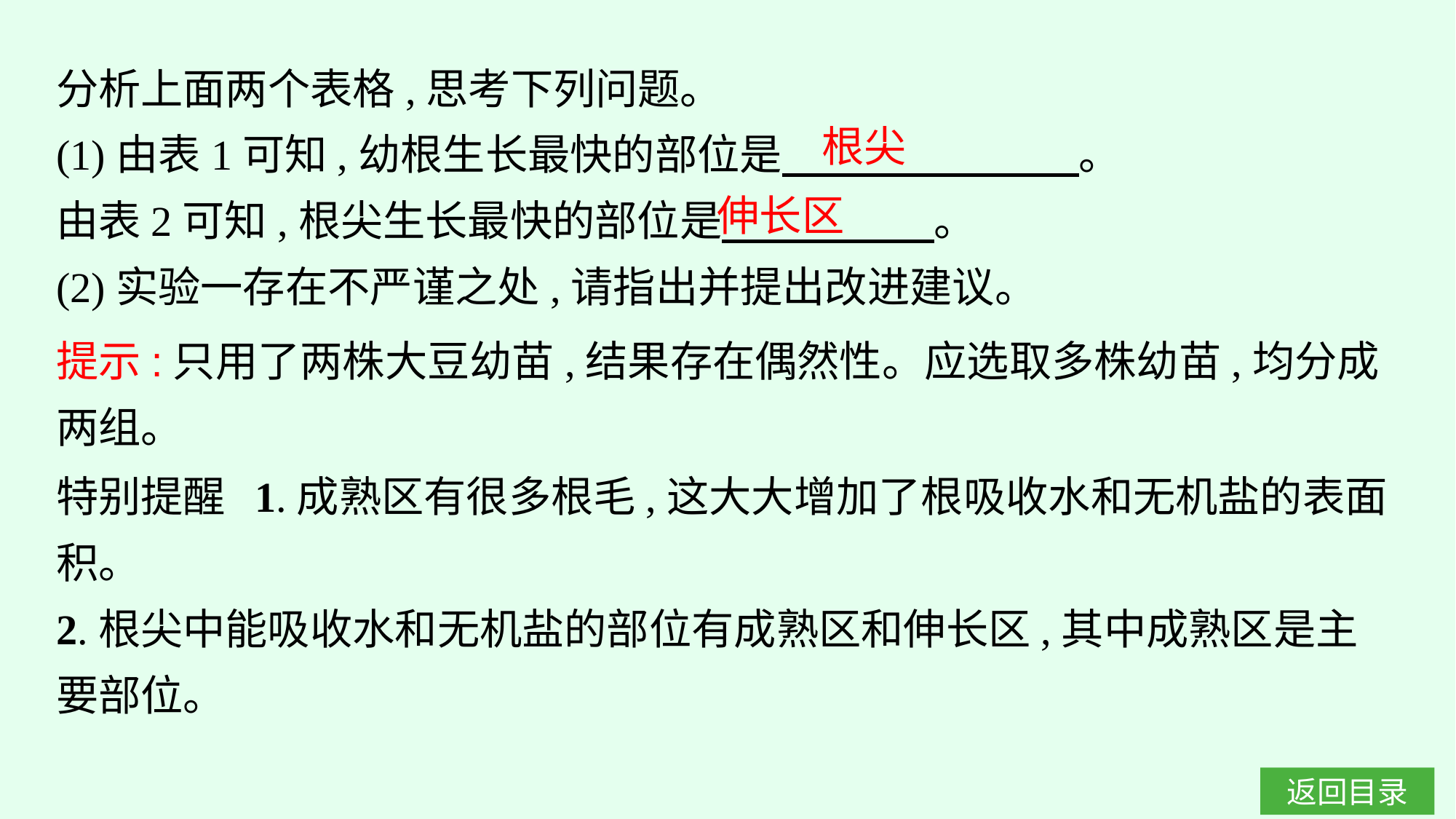

分析上面两个表格,思考下列问题。
(1)由表1可知,幼根生长最快的部位是　　　　　　　。
由表2可知,根尖生长最快的部位是　　　　　。
(2)实验一存在不严谨之处,请指出并提出改进建议。
根尖
伸长区
提示:只用了两株大豆幼苗,结果存在偶然性。应选取多株幼苗,均分成两组。
特别提醒  1.成熟区有很多根毛,这大大增加了根吸收水和无机盐的表面积。
2.根尖中能吸收水和无机盐的部位有成熟区和伸长区,其中成熟区是主要部位。